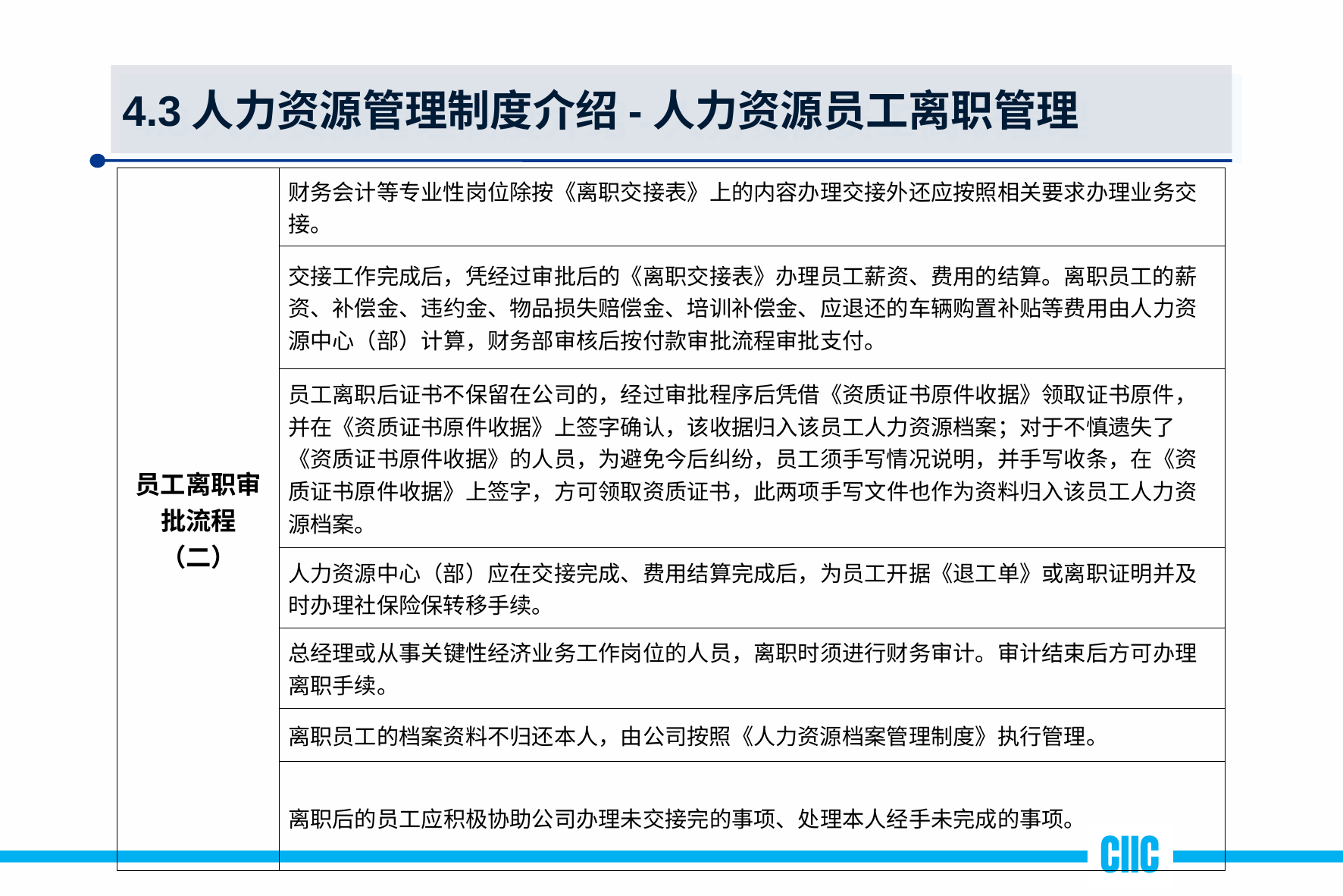

4.3人力资源管理制度介绍-人力资源员工离职管理

| 员工离职审批流程（二） | 财务会计等专业性岗位除按《离职交接表》上的内容办理交接外还应按照相关要求办理业务交接。 |
| --- | --- |
|  | 交接工作完成后，凭经过审批后的《离职交接表》办理员工薪资、费用的结算。离职员工的薪资、补偿金、违约金、物品损失赔偿金、培训补偿金、应退还的车辆购置补贴等费用由人力资源中心（部）计算，财务部审核后按付款审批流程审批支付。 |
|  | 员工离职后证书不保留在公司的，经过审批程序后凭借《资质证书原件收据》领取证书原件，并在《资质证书原件收据》上签字确认，该收据归入该员工人力资源档案；对于不慎遗失了《资质证书原件收据》的人员，为避免今后纠纷，员工须手写情况说明，并手写收条，在《资质证书原件收据》上签字，方可领取资质证书，此两项手写文件也作为资料归入该员工人力资源档案。 |
|  | 人力资源中心（部）应在交接完成、费用结算完成后，为员工开据《退工单》或离职证明并及时办理社保险保转移手续。 |
|  | 总经理或从事关键性经济业务工作岗位的人员，离职时须进行财务审计。审计结束后方可办理离职手续。 |
|  | 离职员工的档案资料不归还本人，由公司按照《人力资源档案管理制度》执行管理。 |
|  | 离职后的员工应积极协助公司办理未交接完的事项、处理本人经手未完成的事项。 |